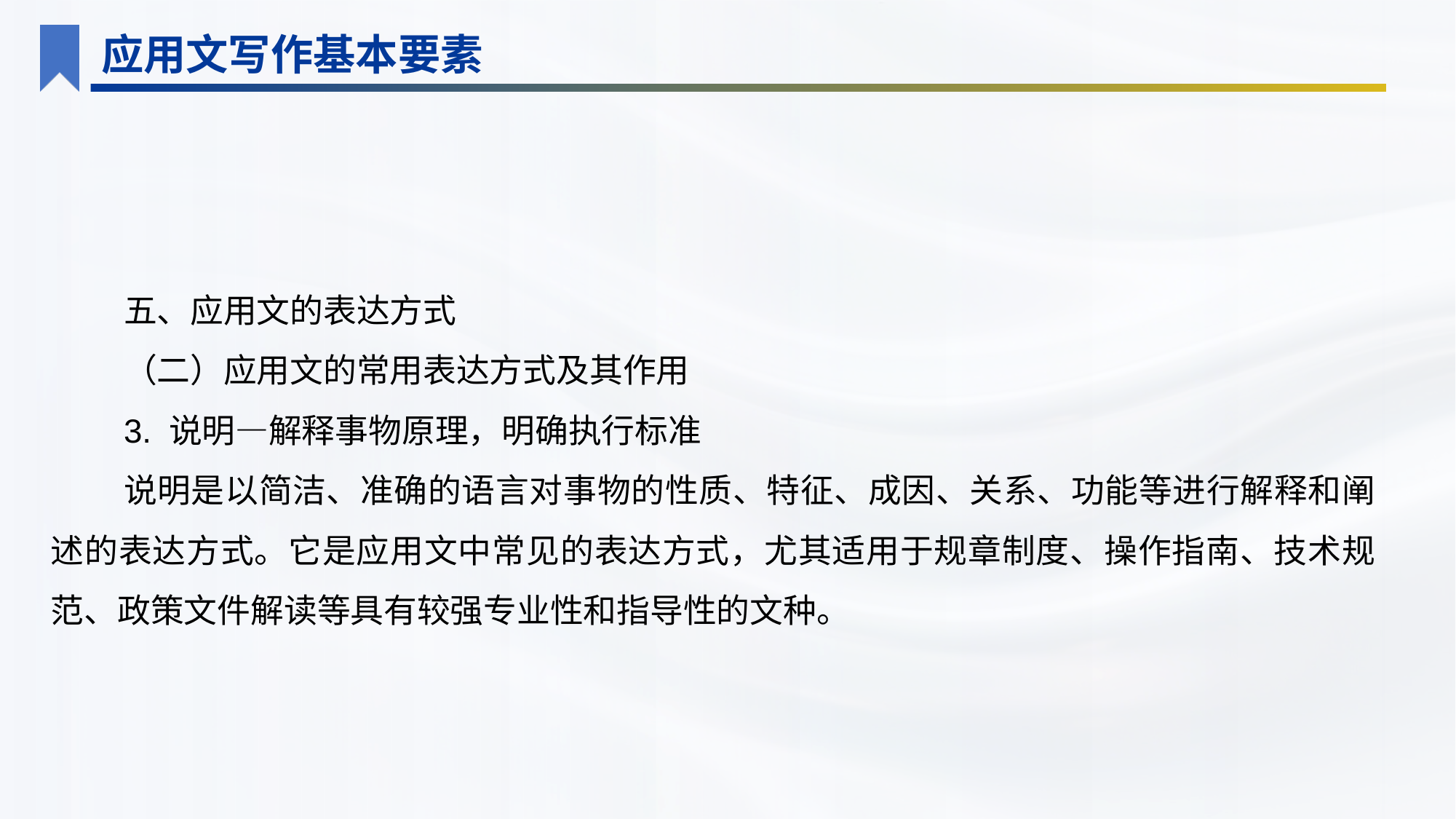

应用文写作基本要素
五、应用文的表达方式
（二）应用文的常用表达方式及其作用
3. 说明—解释事物原理，明确执行标准
说明是以简洁、准确的语言对事物的性质、特征、成因、关系、功能等进行解释和阐述的表达方式。它是应用文中常见的表达方式，尤其适用于规章制度、操作指南、技术规范、政策文件解读等具有较强专业性和指导性的文种。